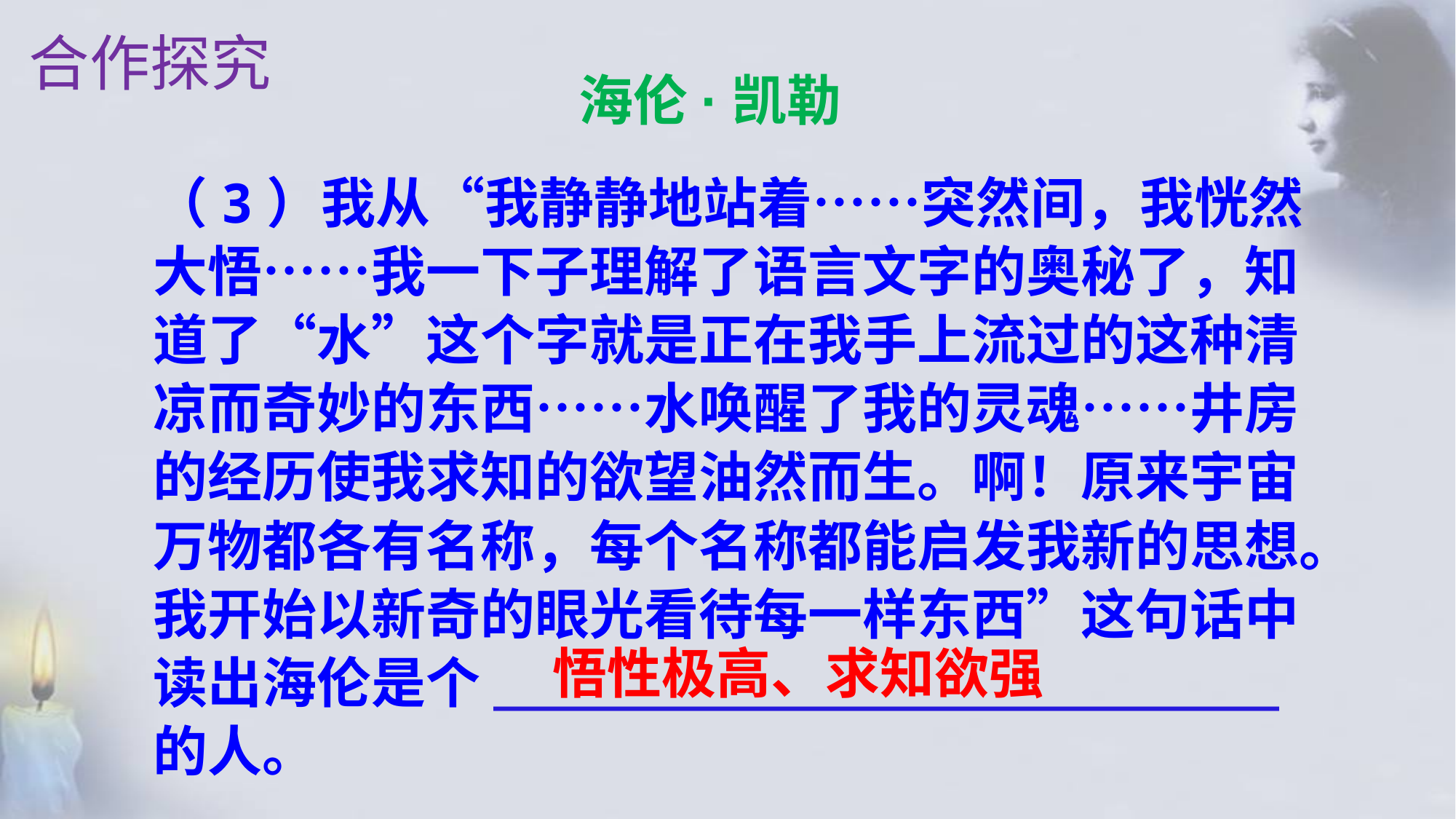

合作探究
海伦·凯勒
（3）我从“我静静地站着……突然间，我恍然大悟……我一下子理解了语言文字的奥秘了，知道了“水”这个字就是正在我手上流过的这种清凉而奇妙的东西……水唤醒了我的灵魂……井房的经历使我求知的欲望油然而生。啊！原来宇宙万物都各有名称，每个名称都能启发我新的思想。我开始以新奇的眼光看待每一样东西”这句话中读出海伦是个________________________的人。
悟性极高、求知欲强